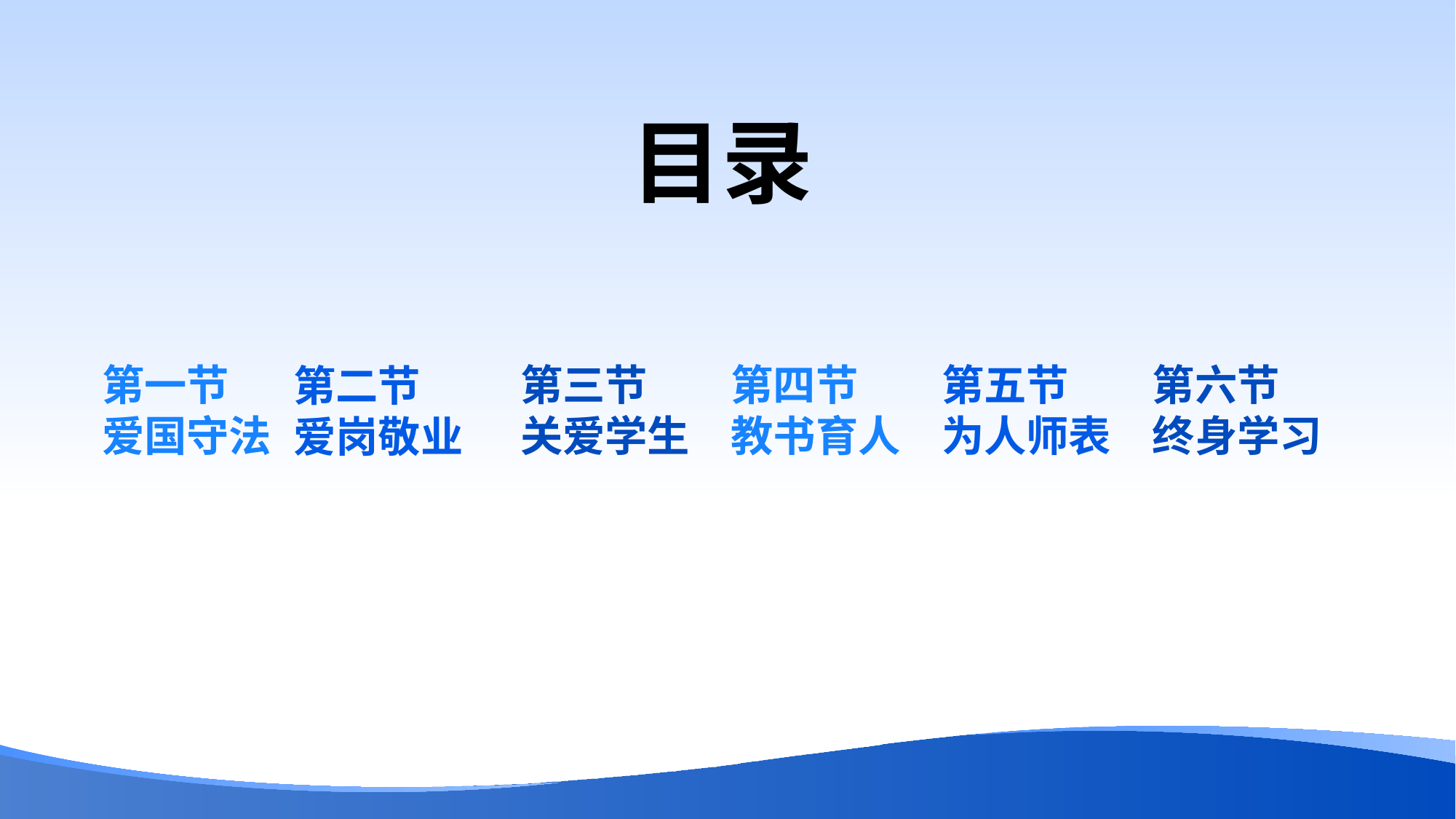

目录
第五节
为人师表
第一节
爱国守法
第二节
爱岗敬业
第三节
关爱学生
第四节
教书育人
第六节
终身学习